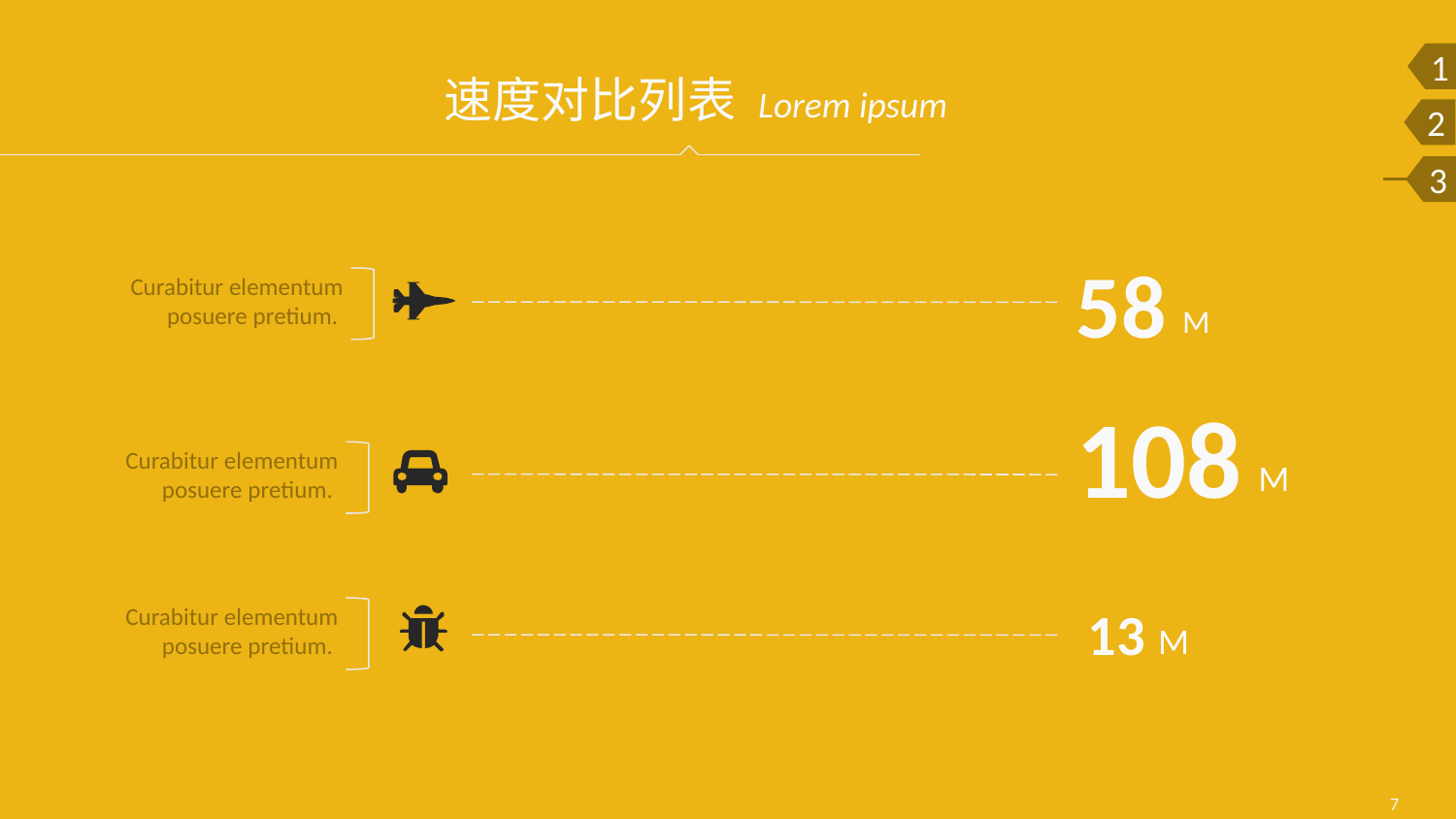

1
速度对比列表 Lorem ipsum
2
3
58
Curabitur elementum posuere pretium.

M
108
Curabitur elementum posuere pretium.

M

13
Curabitur elementum posuere pretium.

M